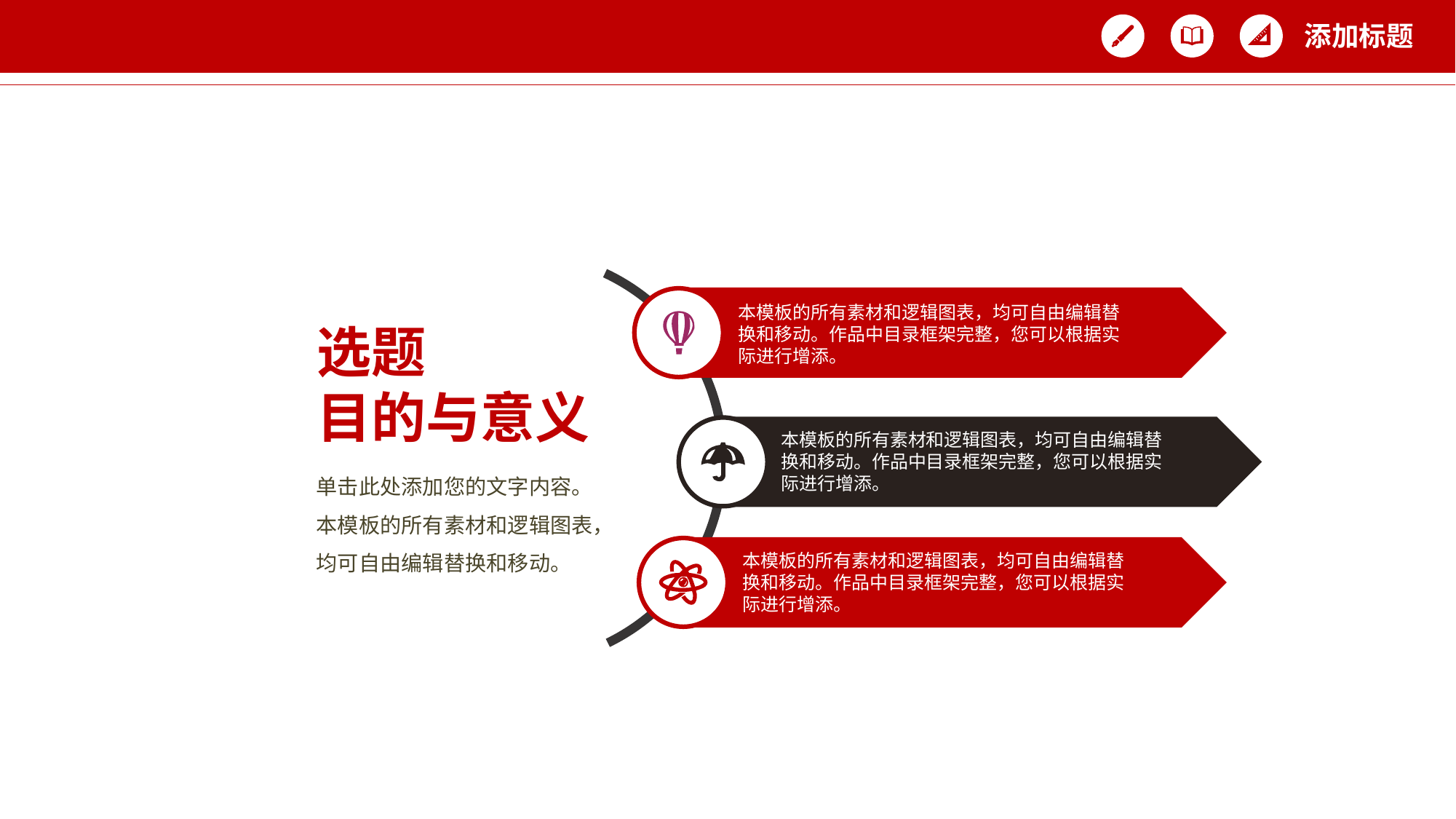

添加标题

本模板的所有素材和逻辑图表，均可自由编辑替换和移动。作品中目录框架完整，您可以根据实际进行增添。

选题
目的与意义

本模板的所有素材和逻辑图表，均可自由编辑替换和移动。作品中目录框架完整，您可以根据实际进行增添。

单击此处添加您的文字内容。本模板的所有素材和逻辑图表，均可自由编辑替换和移动。

本模板的所有素材和逻辑图表，均可自由编辑替换和移动。作品中目录框架完整，您可以根据实际进行增添。